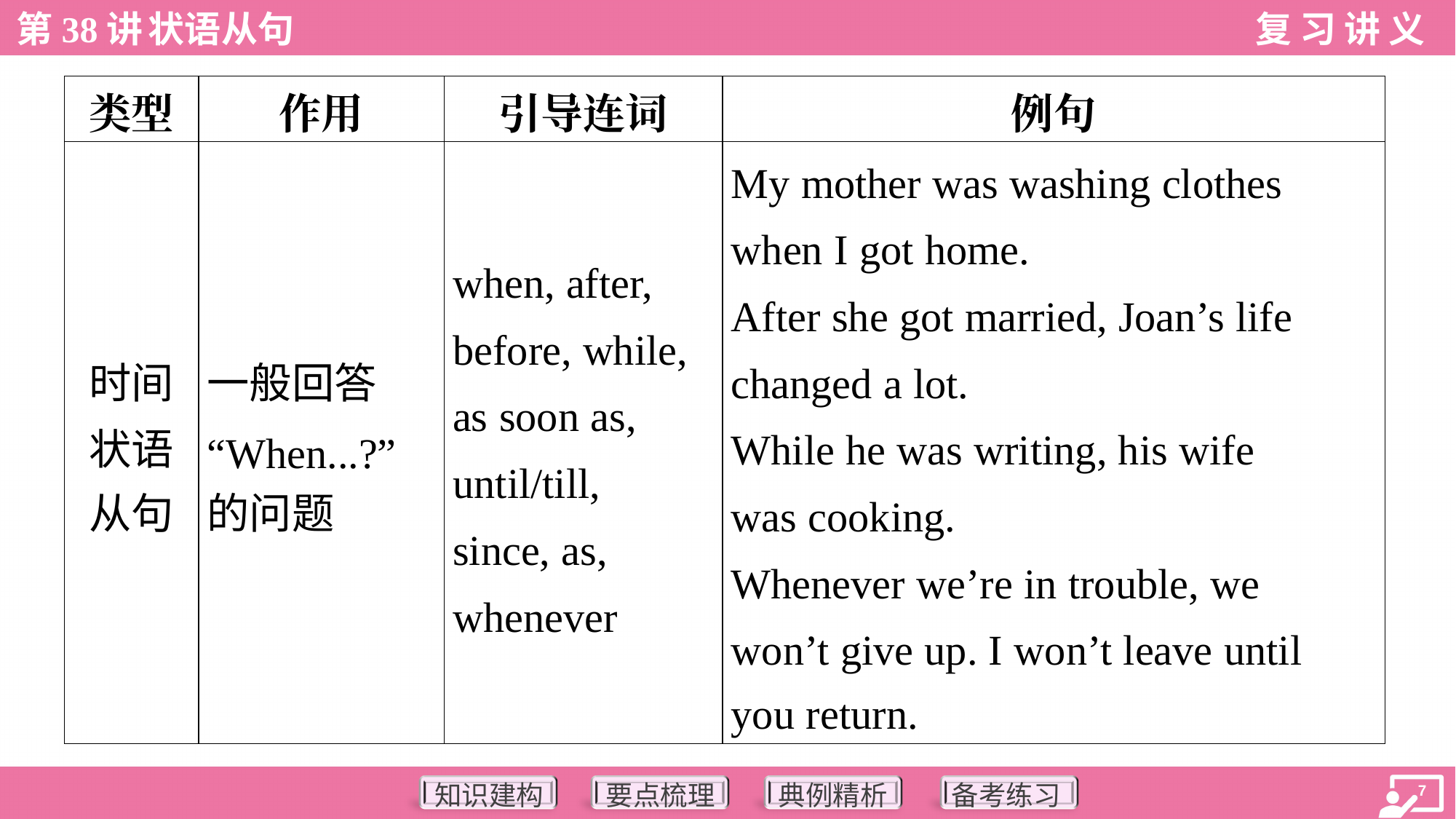

| 类型 | 作用 | 引导连词 | 例句 |
| --- | --- | --- | --- |
| 时间 状语 从句 | 一般回答 “When...?” 的问题 | when, after, before, while, as soon as, until/till, since, as, whenever | My mother was washing clothes when I got home. After she got married, Joan’s life changed a lot. While he was writing, his wife was cooking. Whenever we’re in trouble, we won’t give up. I won’t leave until you return. |